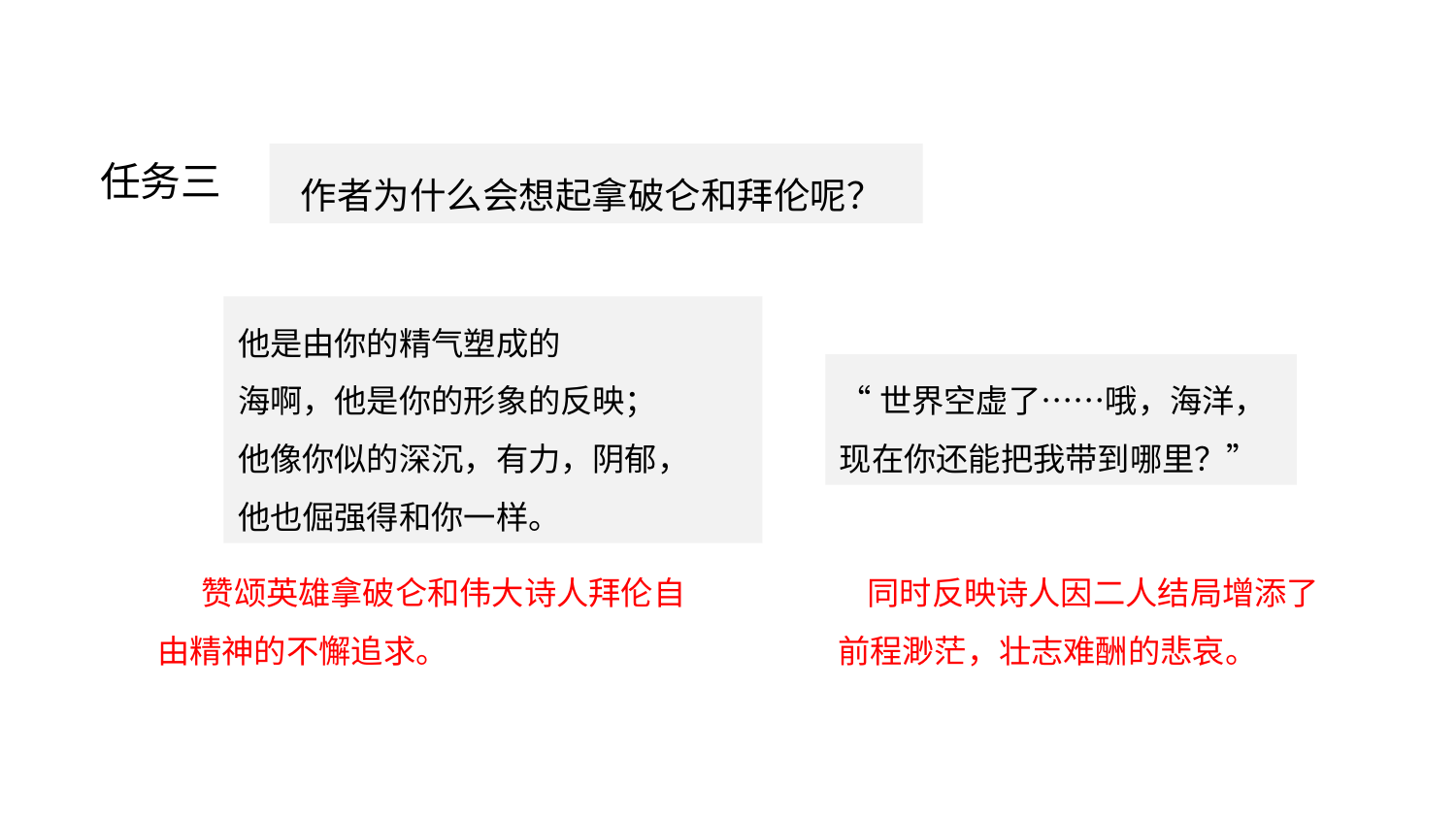

品读诗歌
 作者为什么会想起拿破仑和拜伦呢？
任务三
他是由你的精气塑成的
海啊，他是你的形象的反映；
他像你似的深沉，有力，阴郁，
他也倔强得和你一样。
“世界空虚了……哦，海洋，现在你还能把我带到哪里？”
     赞颂英雄拿破仑和伟大诗人拜伦自由精神的不懈追求。
   同时反映诗人因二人结局增添了前程渺茫，壮志难酬的悲哀。